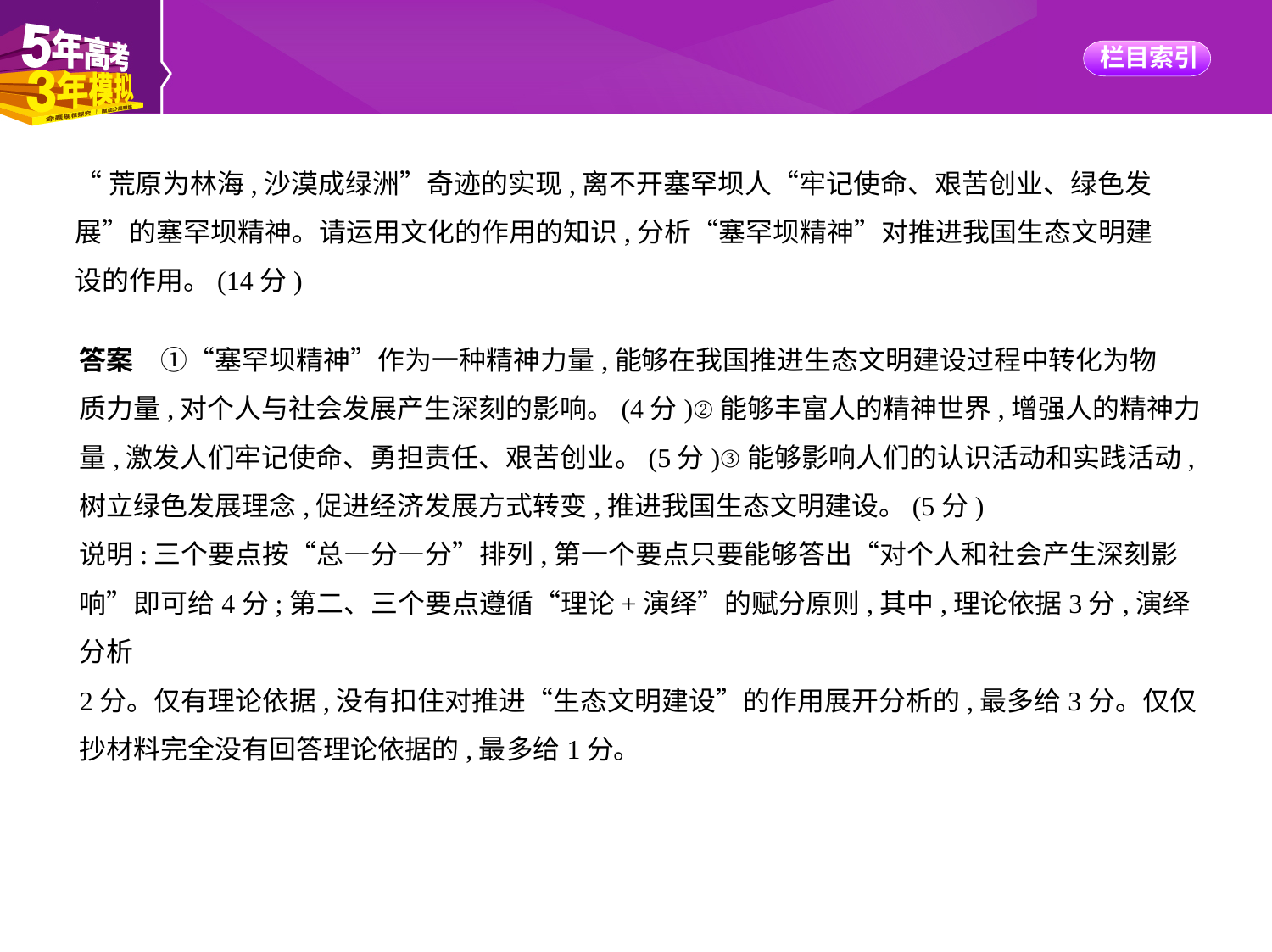

“荒原为林海,沙漠成绿洲”奇迹的实现,离不开塞罕坝人“牢记使命、艰苦创业、绿色发
展”的塞罕坝精神。请运用文化的作用的知识,分析“塞罕坝精神”对推进我国生态文明建
设的作用。(14分)
答案　①“塞罕坝精神”作为一种精神力量,能够在我国推进生态文明建设过程中转化为物
质力量,对个人与社会发展产生深刻的影响。(4分)②能够丰富人的精神世界,增强人的精神力
量,激发人们牢记使命、勇担责任、艰苦创业。(5分)③能够影响人们的认识活动和实践活动,
树立绿色发展理念,促进经济发展方式转变,推进我国生态文明建设。(5分)
说明:三个要点按“总—分—分”排列,第一个要点只要能够答出“对个人和社会产生深刻影
响”即可给4分;第二、三个要点遵循“理论+演绎”的赋分原则,其中,理论依据3分,演绎分析
2分。仅有理论依据,没有扣住对推进“生态文明建设”的作用展开分析的,最多给3分。仅仅
抄材料完全没有回答理论依据的,最多给1分。